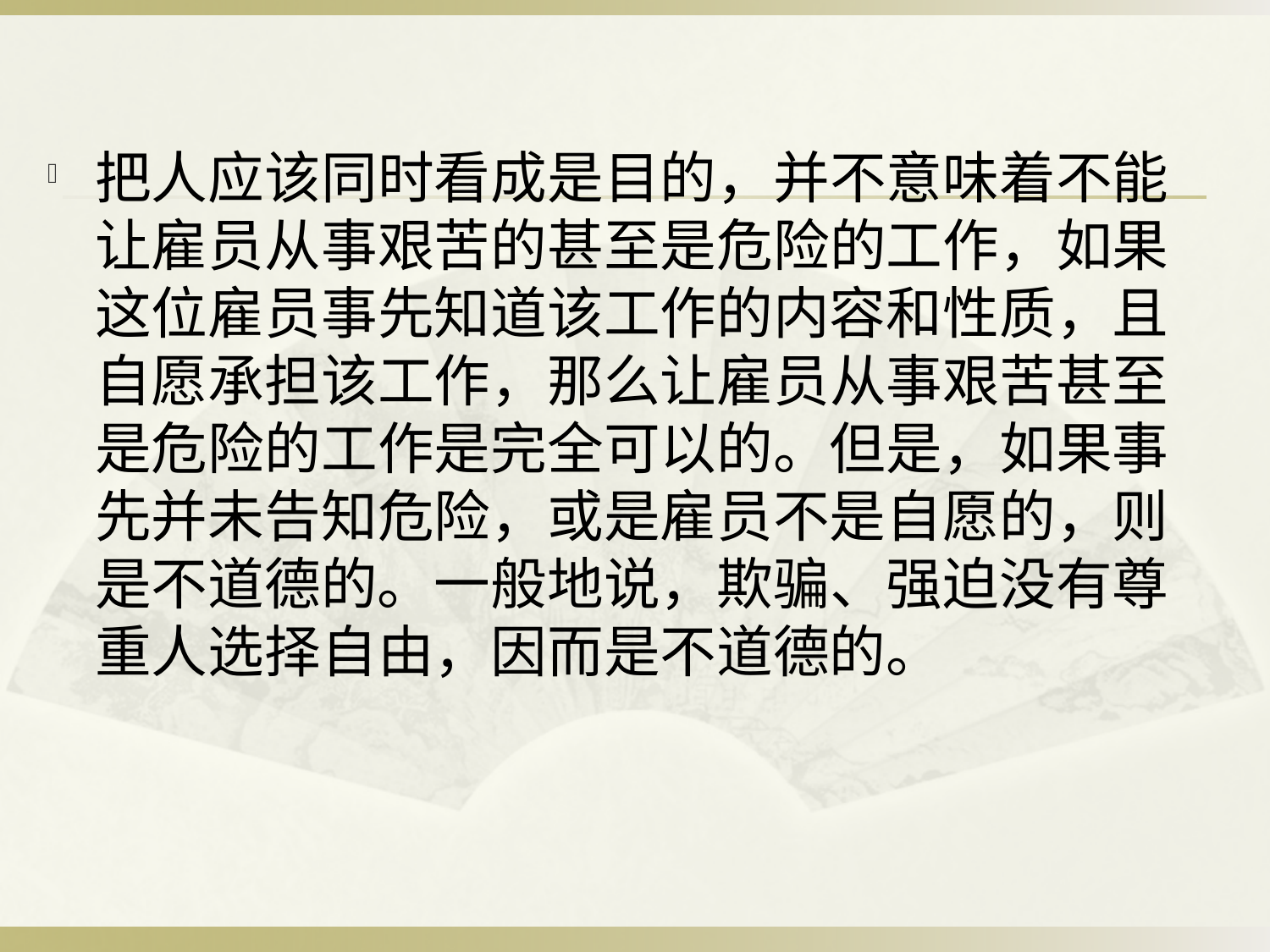

#
把人应该同时看成是目的，并不意味着不能让雇员从事艰苦的甚至是危险的工作，如果这位雇员事先知道该工作的内容和性质，且自愿承担该工作，那么让雇员从事艰苦甚至是危险的工作是完全可以的。但是，如果事先并未告知危险，或是雇员不是自愿的，则是不道德的。一般地说，欺骗、强迫没有尊重人选择自由，因而是不道德的。